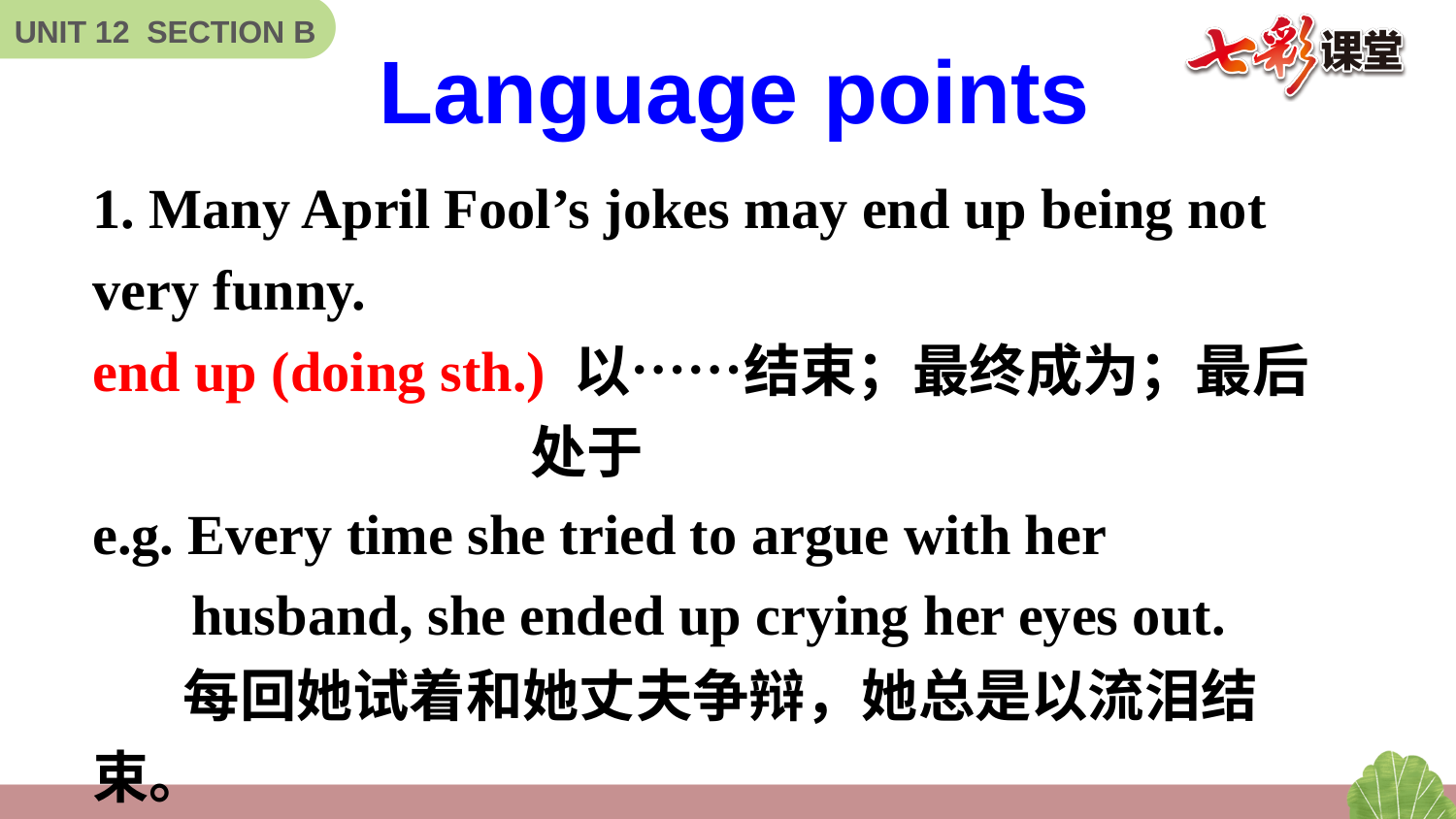

Language points
1. Many April Fool’s jokes may end up being not very funny.
end up (doing sth.) 以……结束；最终成为；最后
                                 处于
e.g. Every time she tried to argue with her
       husband, she ended up crying her eyes out.
      每回她试着和她丈夫争辩，她总是以流泪结束。